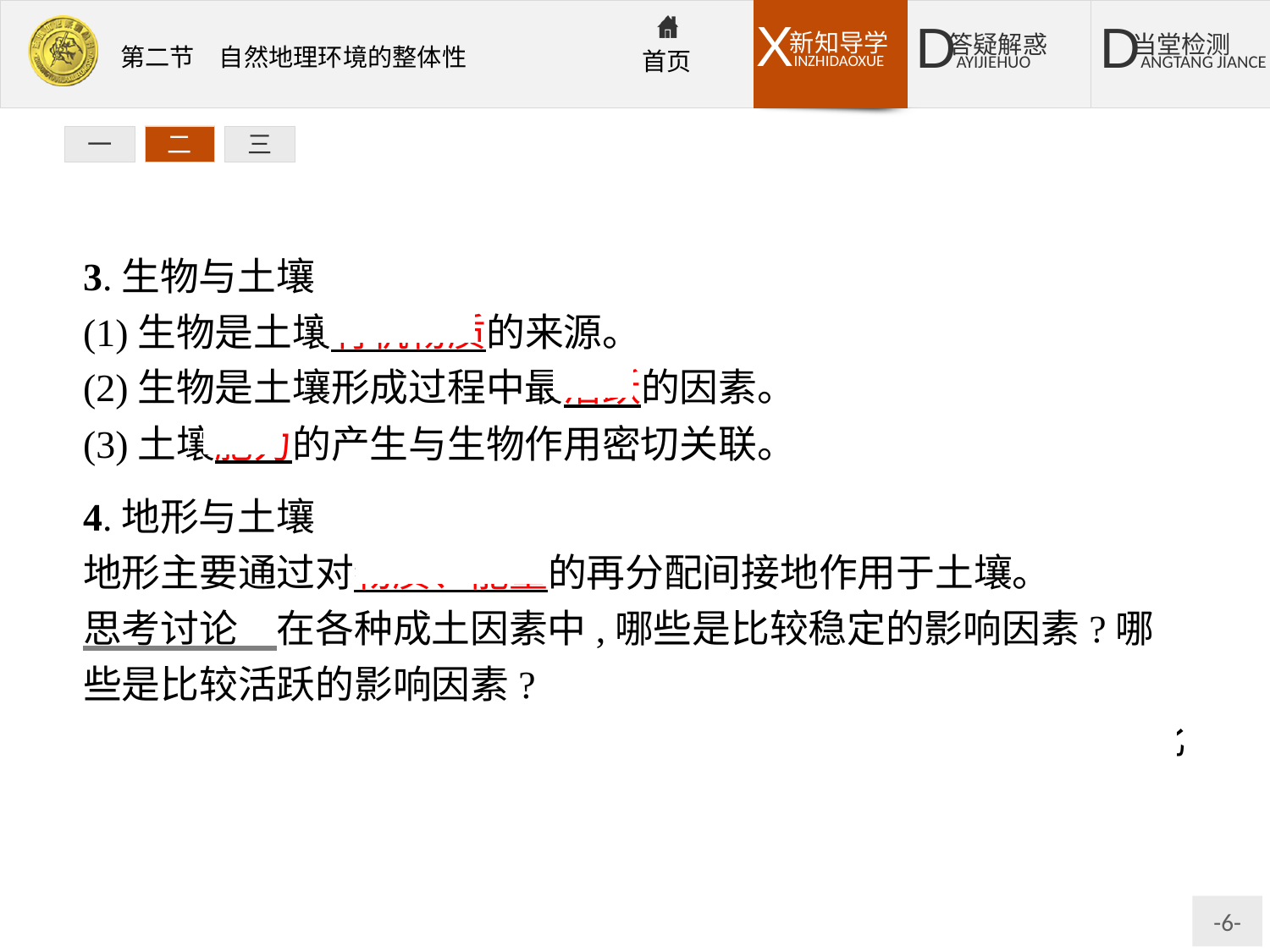

一
二
三
3.生物与土壤
(1)生物是土壤有机物质的来源。
(2)生物是土壤形成过程中最活跃的因素。
(3)土壤肥力的产生与生物作用密切关联。

4.地形与土壤
地形主要通过对物质、能量的再分配间接地作用于土壤。
思考讨论　在各种成土因素中,哪些是比较稳定的影响因素?哪些是比较活跃的影响因素?
提示:成土母质和地形是比较稳定的影响因素,气候和生物则是比较活跃的影响因素。